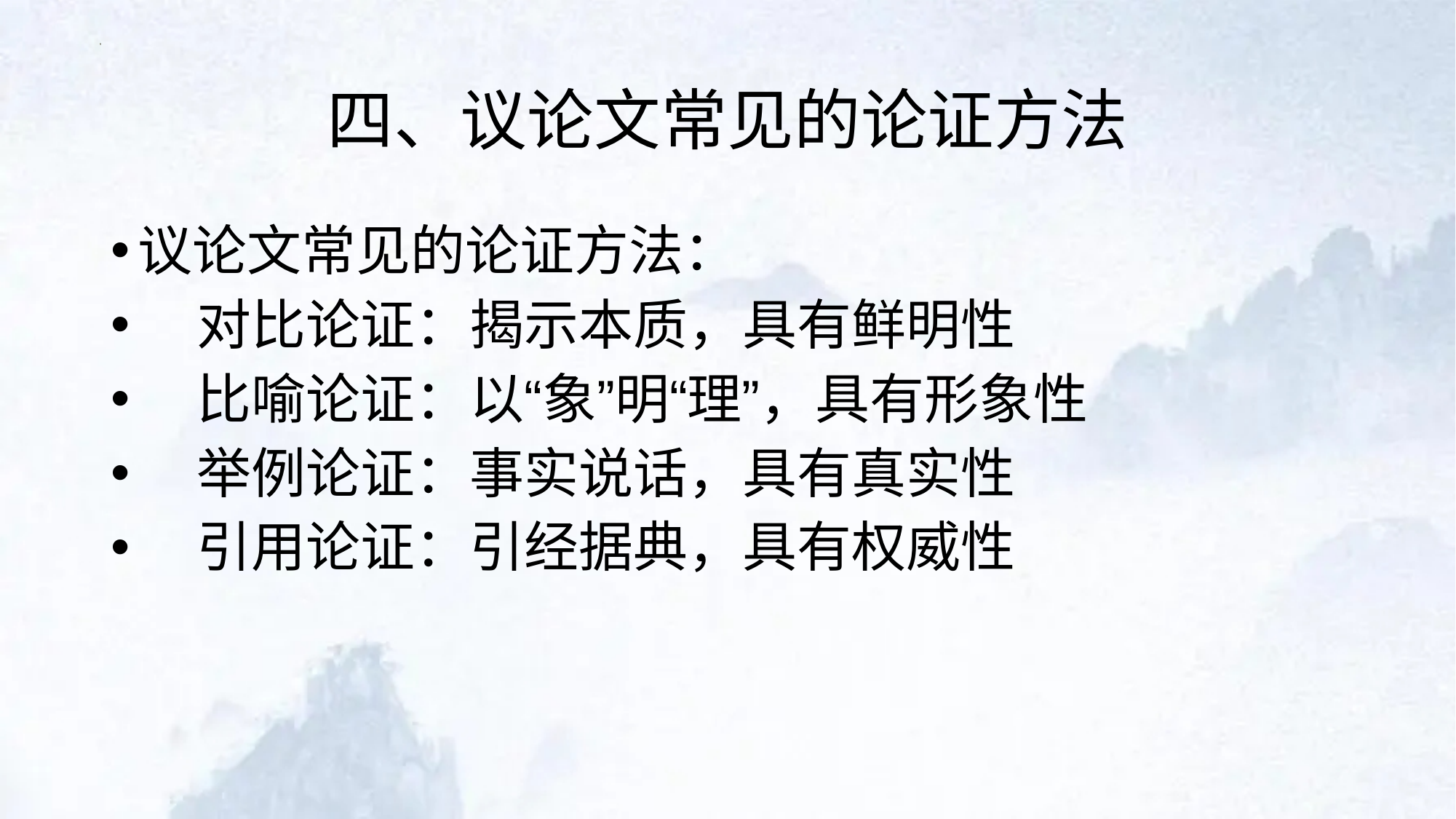

# 四、议论文常见的论证方法
议论文常见的论证方法：
   对比论证：揭示本质，具有鲜明性
   比喻论证：以“象”明“理”，具有形象性
   举例论证：事实说话，具有真实性
   引用论证：引经据典，具有权威性